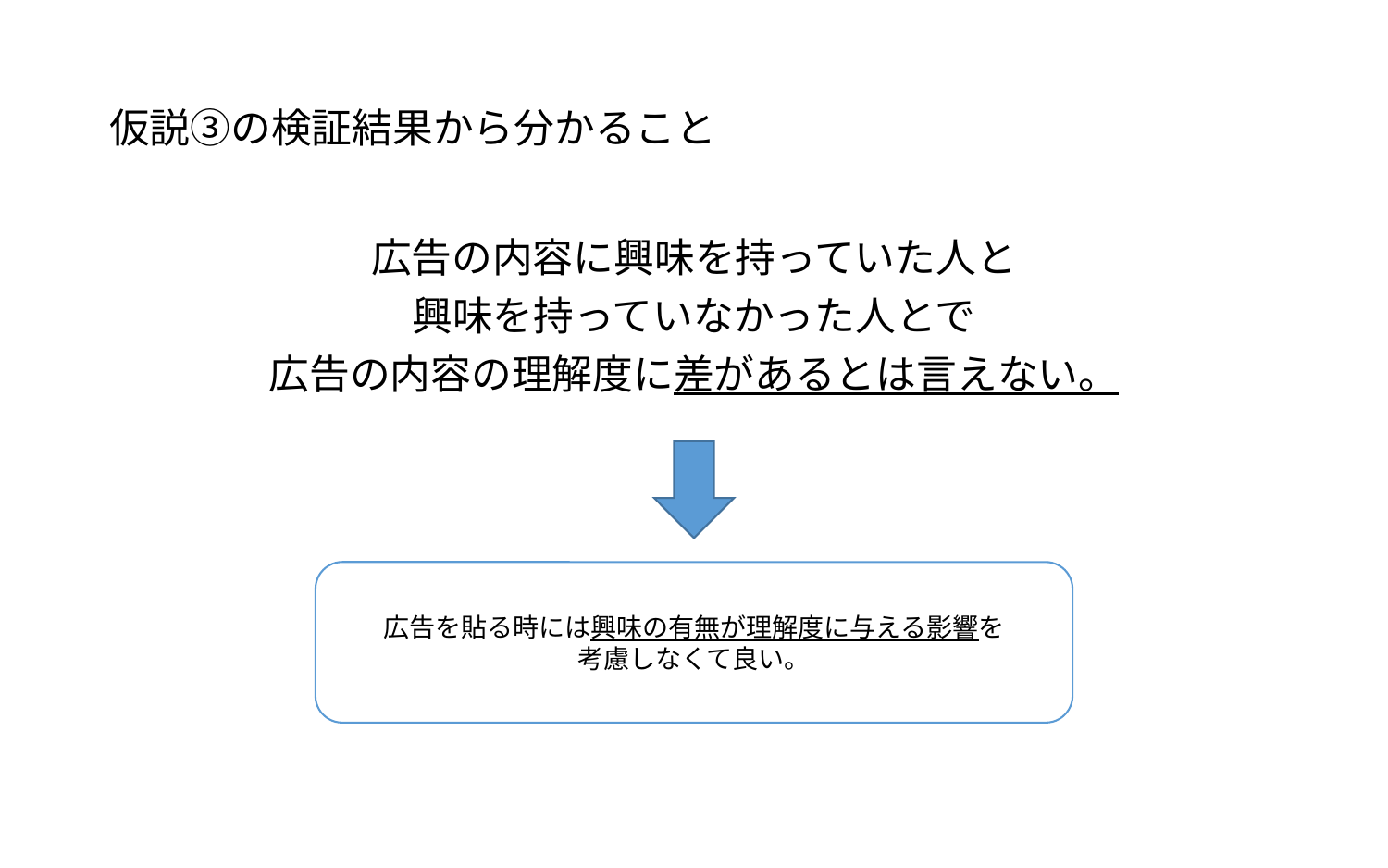

# 仮説③の検証結果から分かること
広告の内容に興味を持っていた人と
興味を持っていなかった人とで
広告の内容の理解度に差があるとは言えない。

広告を貼る時には興味の有無が理解度に与える影響を
考慮しなくて良い。